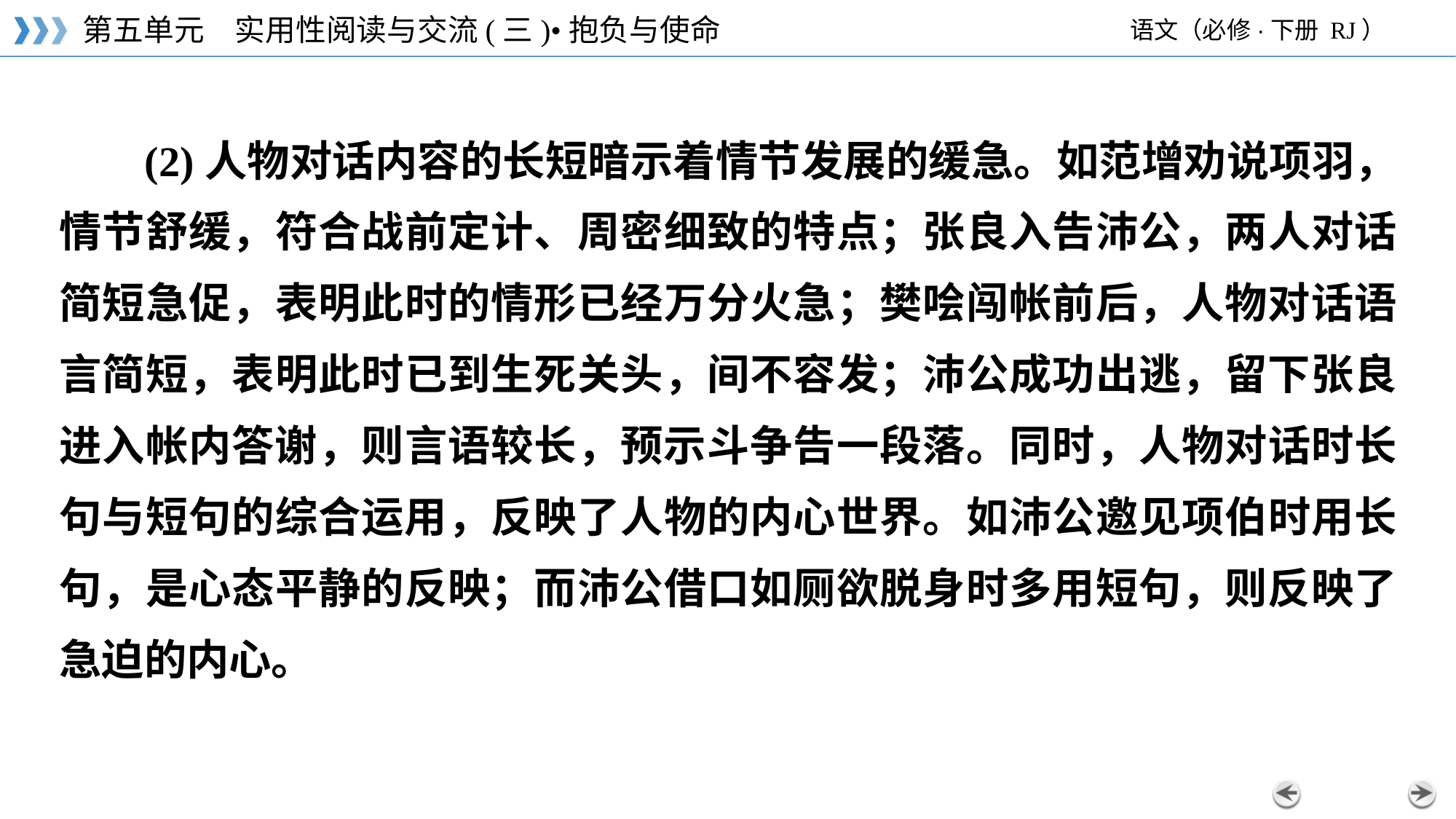

(2)人物对话内容的长短暗示着情节发展的缓急。如范增劝说项羽，情节舒缓，符合战前定计、周密细致的特点；张良入告沛公，两人对话简短急促，表明此时的情形已经万分火急；樊哙闯帐前后，人物对话语言简短，表明此时已到生死关头，间不容发；沛公成功出逃，留下张良进入帐内答谢，则言语较长，预示斗争告一段落。同时，人物对话时长句与短句的综合运用，反映了人物的内心世界。如沛公邀见项伯时用长句，是心态平静的反映；而沛公借口如厕欲脱身时多用短句，则反映了急迫的内心。